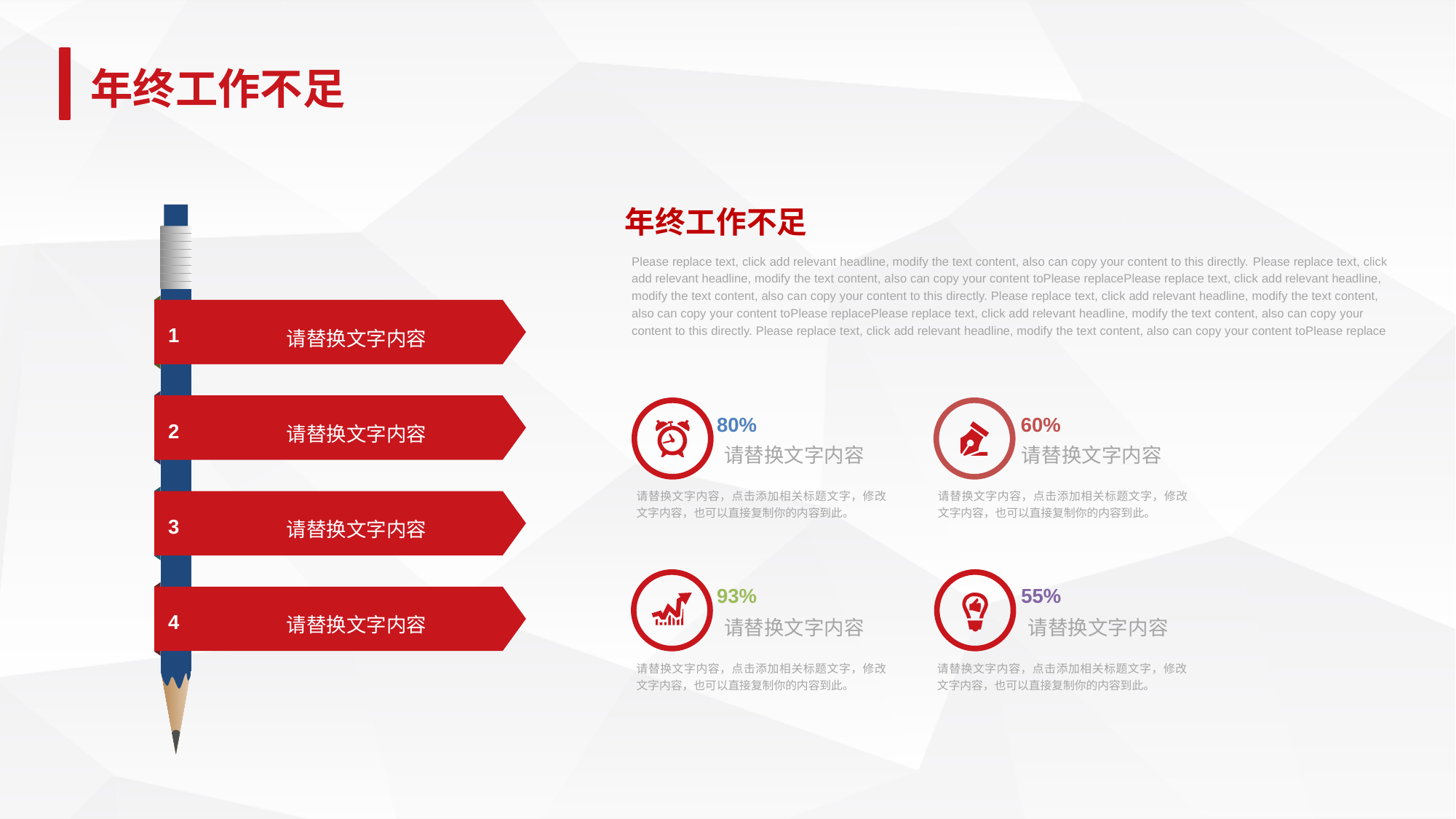

年终工作不足
年终工作不足

1
请替换文字内容

2
请替换文字内容

3
请替换文字内容

4
请替换文字内容

Please replace text, click add relevant headline, modify the text content, also can copy your content to this directly. Please replace text, click add relevant headline, modify the text content, also can copy your content toPlease replacePlease replace text, click add relevant headline, modify the text content, also can copy your content to this directly. Please replace text, click add relevant headline, modify the text content, also can copy your content toPlease replacePlease replace text, click add relevant headline, modify the text content, also can copy your content to this directly. Please replace text, click add relevant headline, modify the text content, also can copy your content toPlease replace

80%
60%

请替换文字内容
请替换文字内容
请替换文字内容，点击添加相关标题文字，修改文字内容，也可以直接复制你的内容到此。
请替换文字内容，点击添加相关标题文字，修改文字内容，也可以直接复制你的内容到此。

93%
55%

请替换文字内容
请替换文字内容
请替换文字内容，点击添加相关标题文字，修改文字内容，也可以直接复制你的内容到此。
请替换文字内容，点击添加相关标题文字，修改文字内容，也可以直接复制你的内容到此。